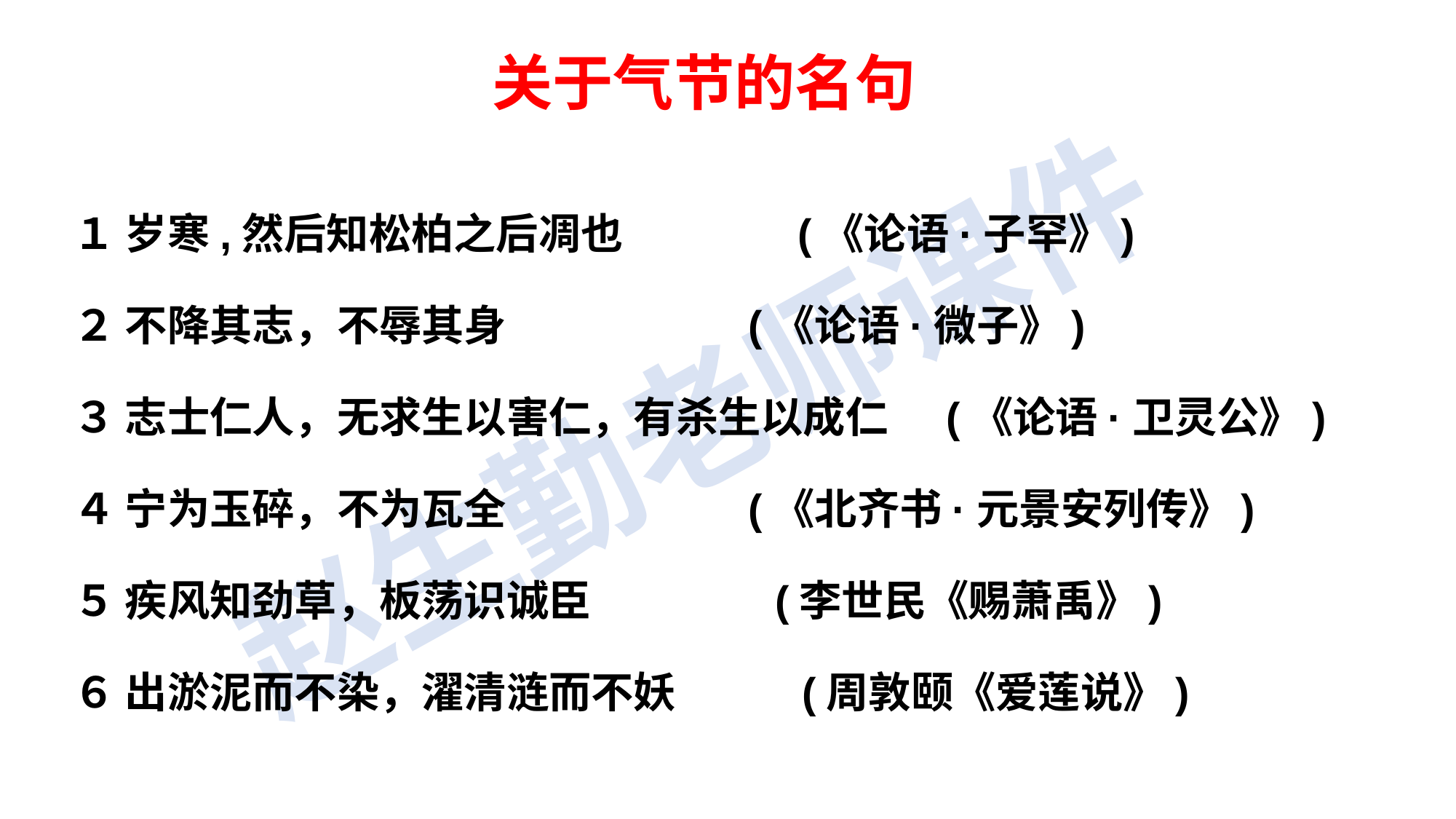

关于气节的名句
１ 岁寒,然后知松柏之后凋也                 (《论语·子罕》)
２ 不降其志，不辱其身                        (《论语·微子》)
３ 志士仁人，无求生以害仁，有杀生以成仁     (《论语·卫灵公》)
４ 宁为玉碎，不为瓦全                        (《北齐书·元景安列传》)
５ 疾风知劲草，板荡识诚臣                  (李世民《赐萧禹》)
６ 出淤泥而不染，濯清涟而不妖            (周敦颐《爱莲说》)